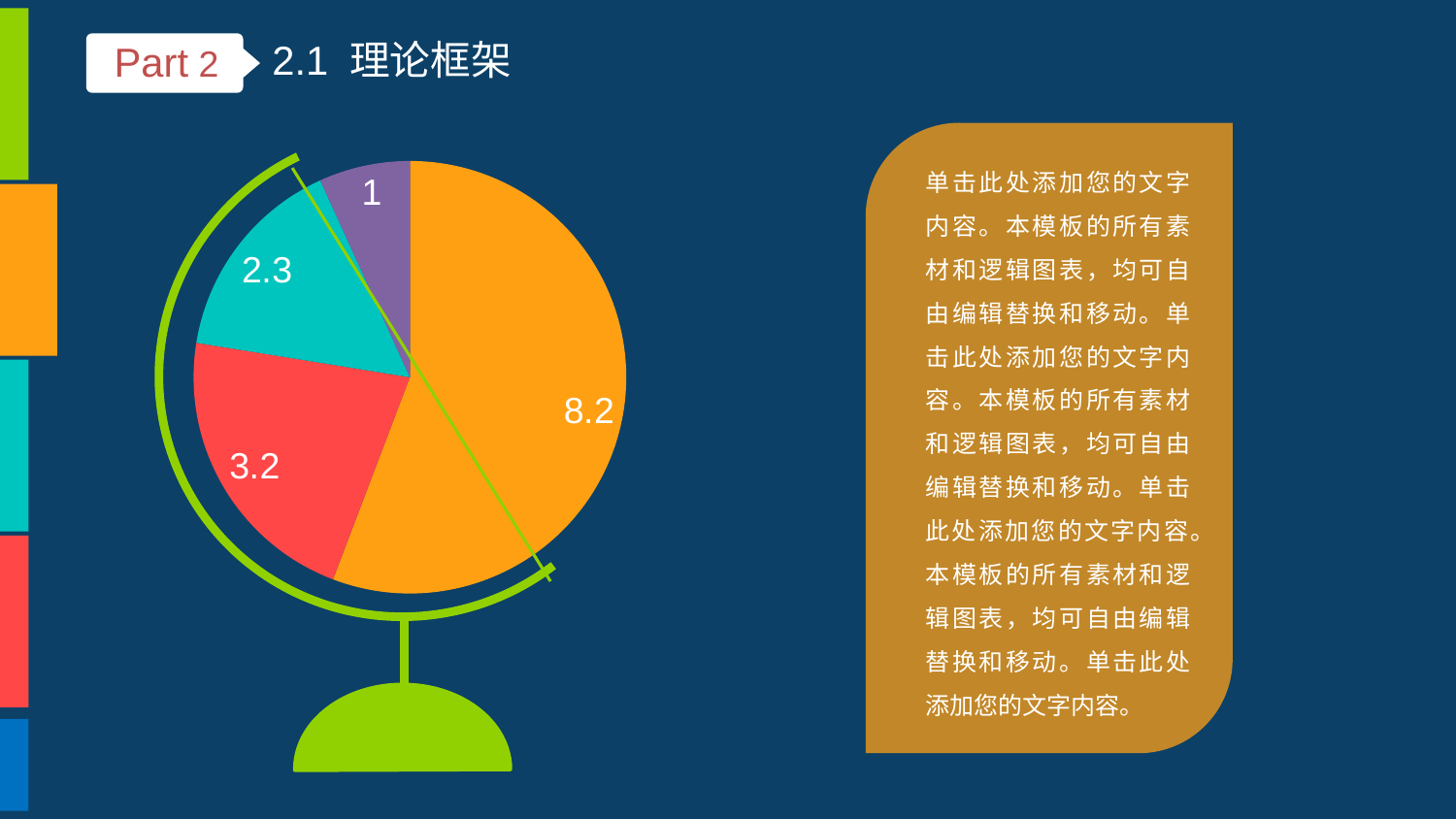

2.1 理论框架
Part 2

### Chart

| Category | 销售额 |
|---|---|
| TEXT1 | 8.2 |
| TEXT2 | 3.2 |
| TEXT3 | 2.3 |
| TEXT4 | 1.0 |

单击此处添加您的文字内容。本模板的所有素材和逻辑图表，均可自由编辑替换和移动。单击此处添加您的文字内容。本模板的所有素材和逻辑图表，均可自由编辑替换和移动。单击此处添加您的文字内容。本模板的所有素材和逻辑图表，均可自由编辑替换和移动。单击此处添加您的文字内容。